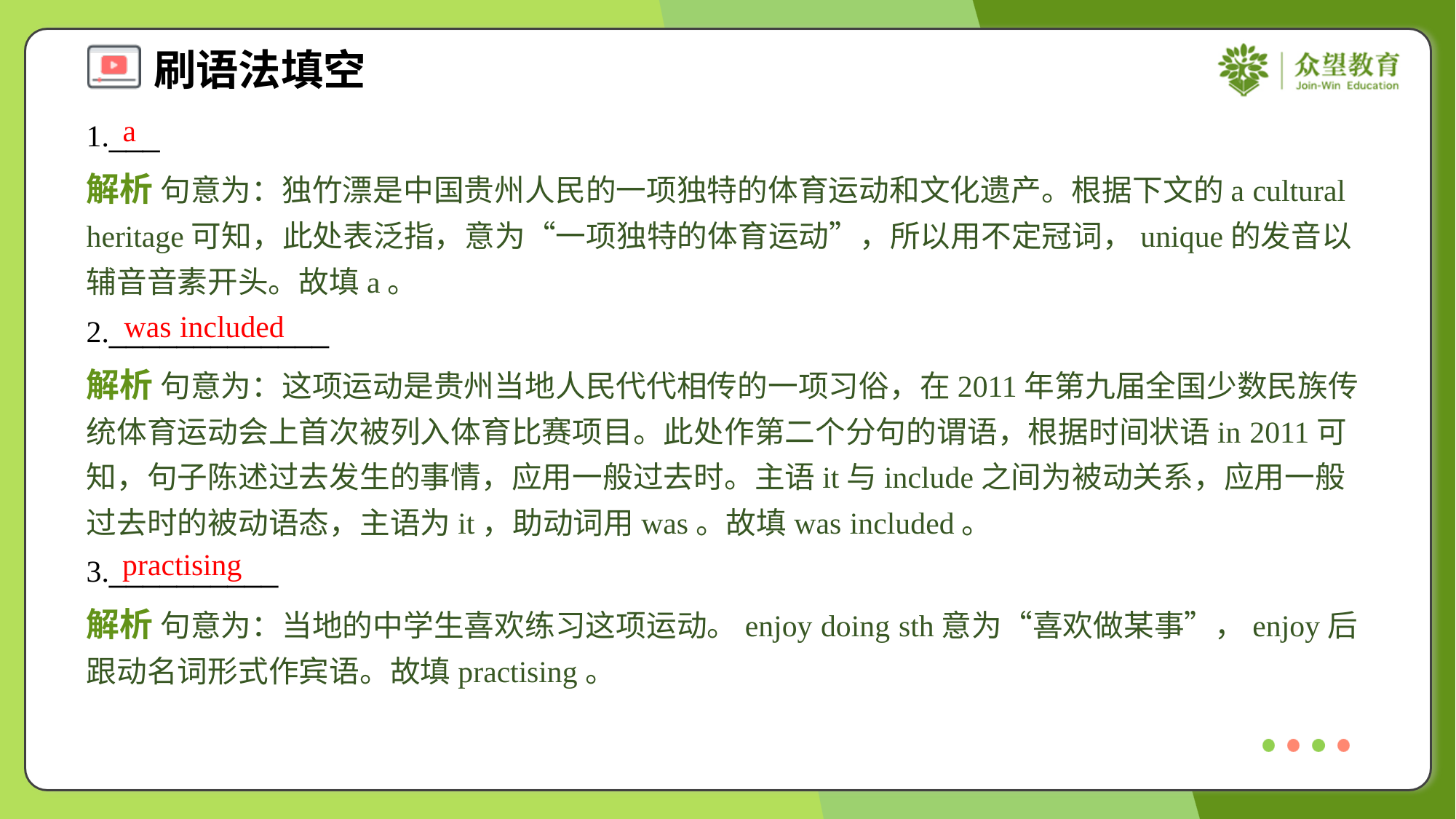

a
1.___
解析 句意为：独竹漂是中国贵州人民的一项独特的体育运动和文化遗产。根据下文的a cultural heritage可知，此处表泛指，意为“一项独特的体育运动”，所以用不定冠词，unique的发音以辅音音素开头。故填a。
was included
2._____________
解析 句意为：这项运动是贵州当地人民代代相传的一项习俗，在2011年第九届全国少数民族传统体育运动会上首次被列入体育比赛项目。此处作第二个分句的谓语，根据时间状语in 2011可知，句子陈述过去发生的事情，应用一般过去时。主语it与include之间为被动关系，应用一般过去时的被动语态，主语为it，助动词用was。故填was included。
practising
3.__________
解析 句意为：当地的中学生喜欢练习这项运动。enjoy doing sth意为“喜欢做某事”，enjoy后跟动名词形式作宾语。故填practising。